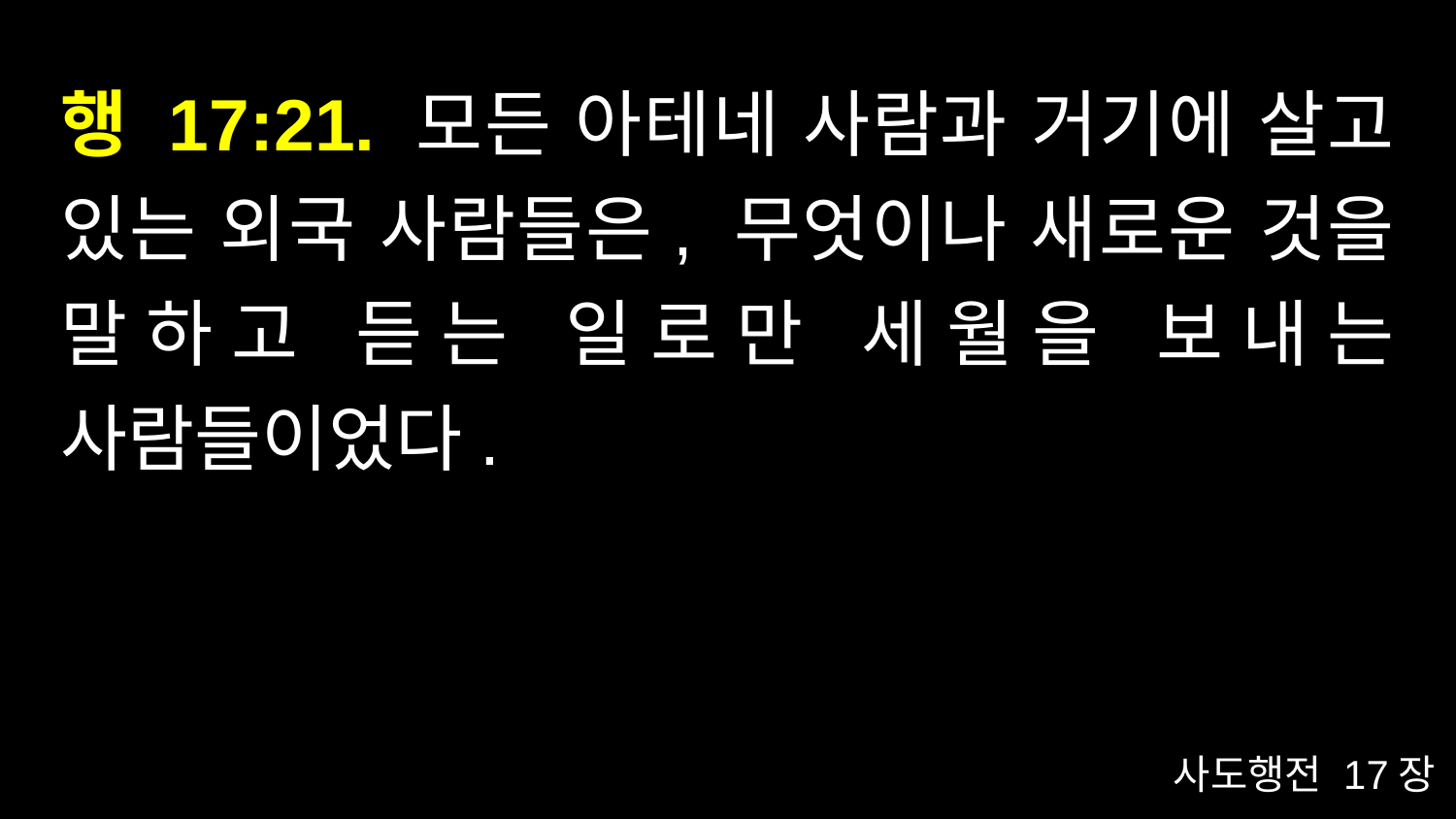

# 행 17:21. 모든 아테네 사람과 거기에 살고 있는 외국 사람들은, 무엇이나 새로운 것을 말하고 듣는 일로만 세월을 보내는 사람들이었다.
사도행전 17장